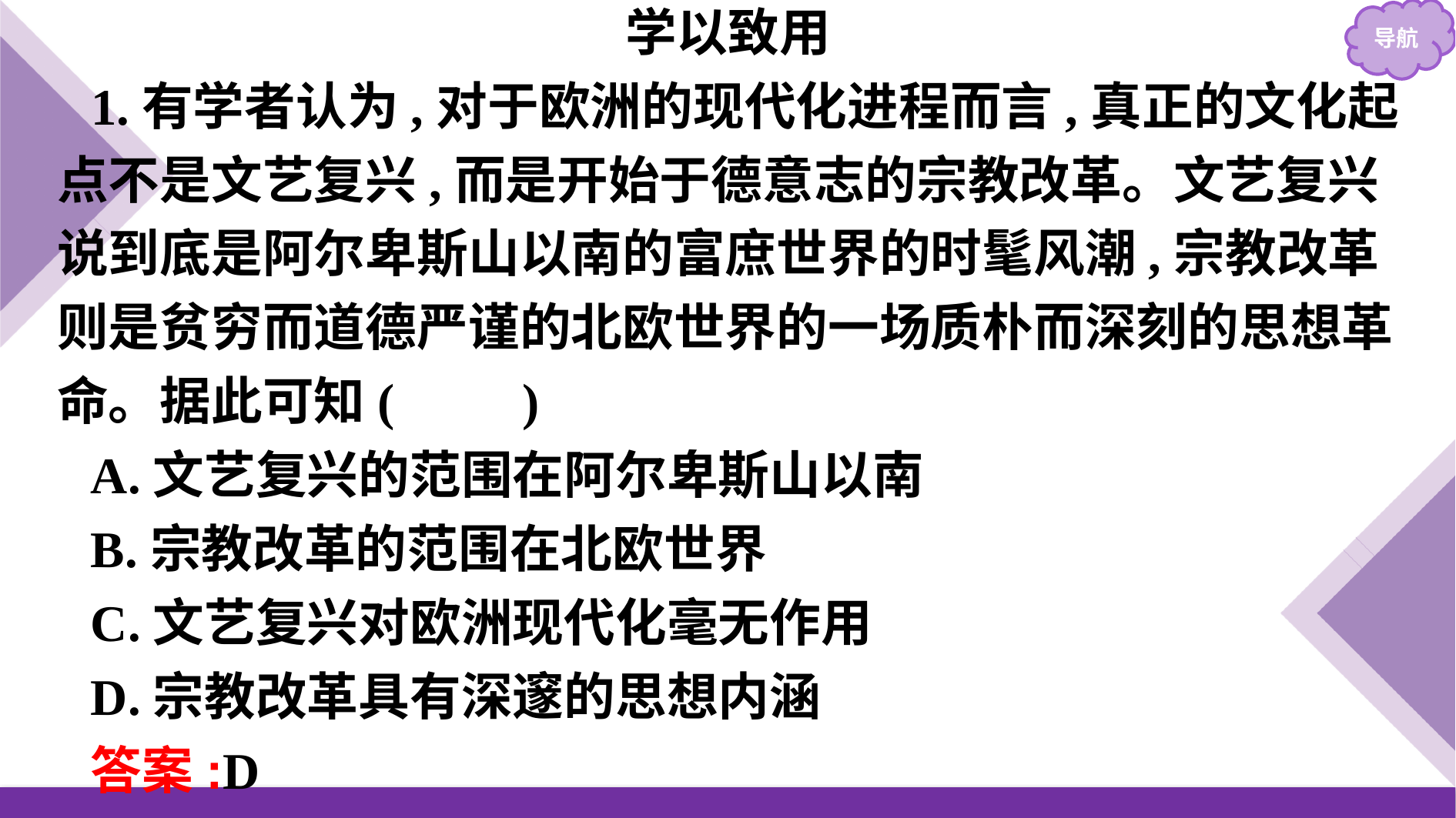

学以致用
1.有学者认为,对于欧洲的现代化进程而言,真正的文化起点不是文艺复兴,而是开始于德意志的宗教改革。文艺复兴说到底是阿尔卑斯山以南的富庶世界的时髦风潮,宗教改革则是贫穷而道德严谨的北欧世界的一场质朴而深刻的思想革命。据此可知(　　)
A.文艺复兴的范围在阿尔卑斯山以南
B.宗教改革的范围在北欧世界
C.文艺复兴对欧洲现代化毫无作用
D.宗教改革具有深邃的思想内涵
答案:D